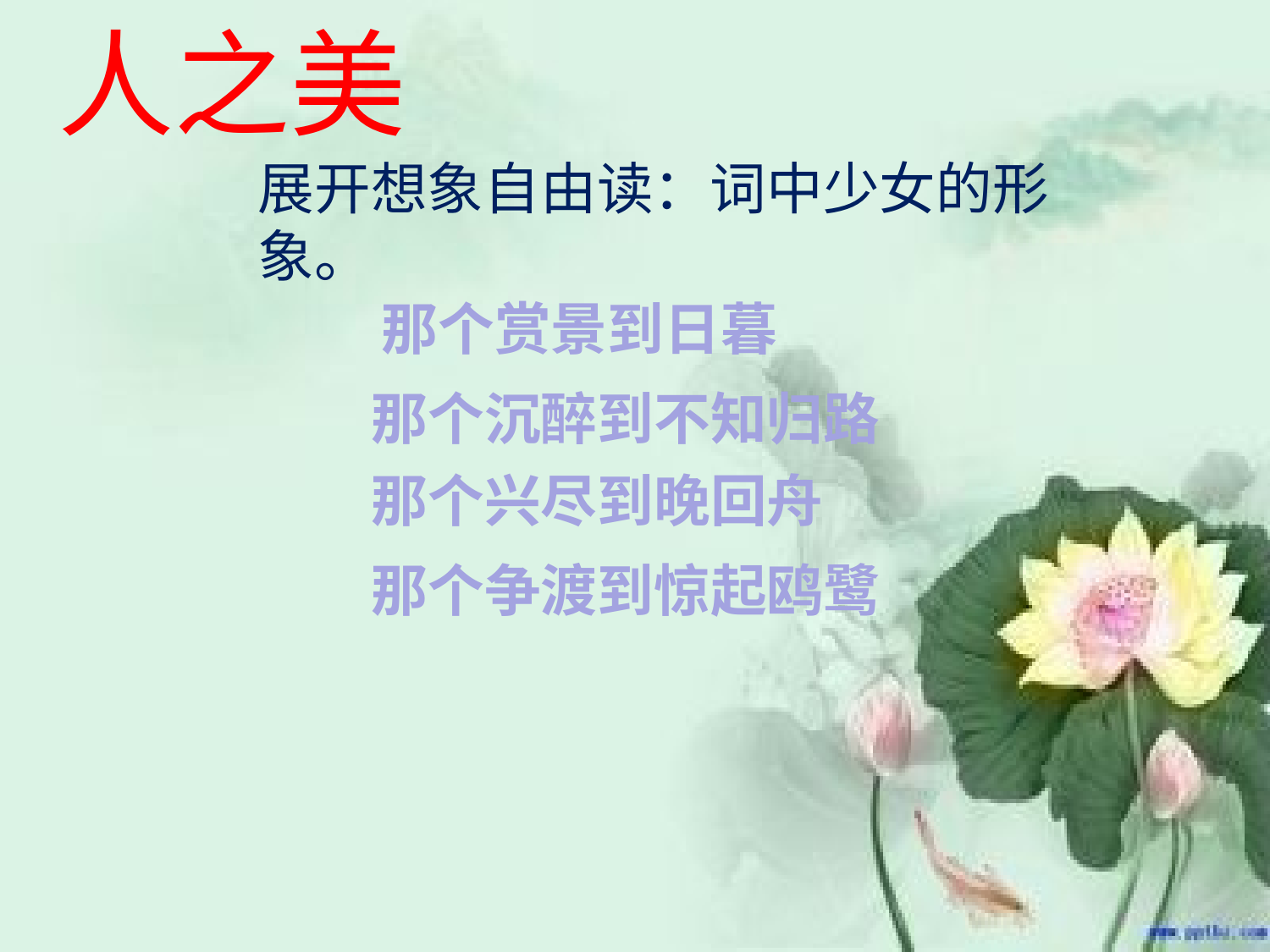

# 人之美
展开想象自由读：词中少女的形象。
 那个赏景到日暮

那个沉醉到不知归路
那个兴尽到晚回舟

那个争渡到惊起鸥鹭